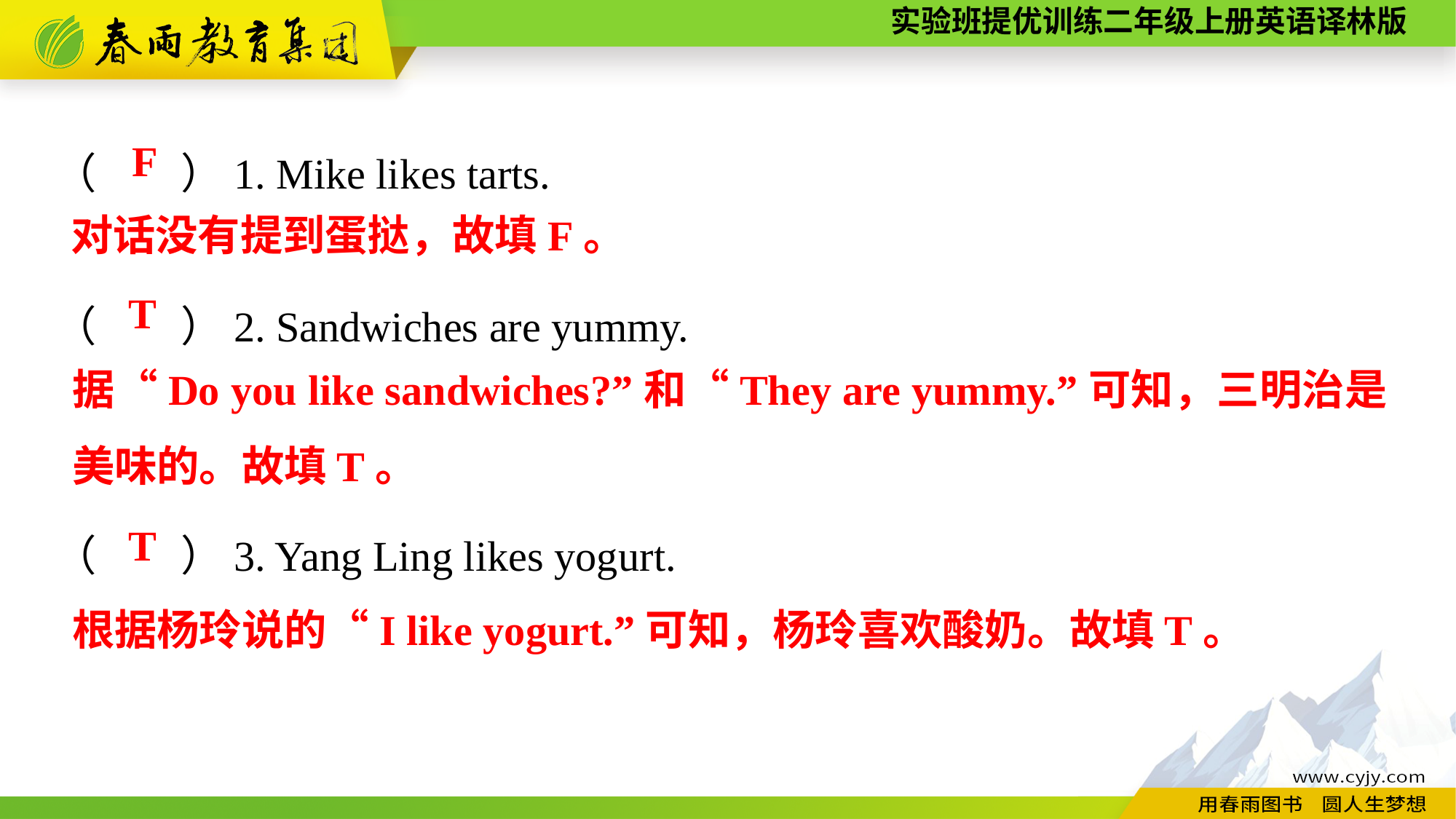

（　　）1. Mike likes tarts.

（　　）2. Sandwiches are yummy.

（　　）3. Yang Ling likes yogurt.
F
对话没有提到蛋挞，故填F。
T
据“Do you like sandwiches?”和“They are yummy.”可知，三明治是美味的。故填T。
T
根据杨玲说的“I like yogurt.”可知，杨玲喜欢酸奶。故填T。